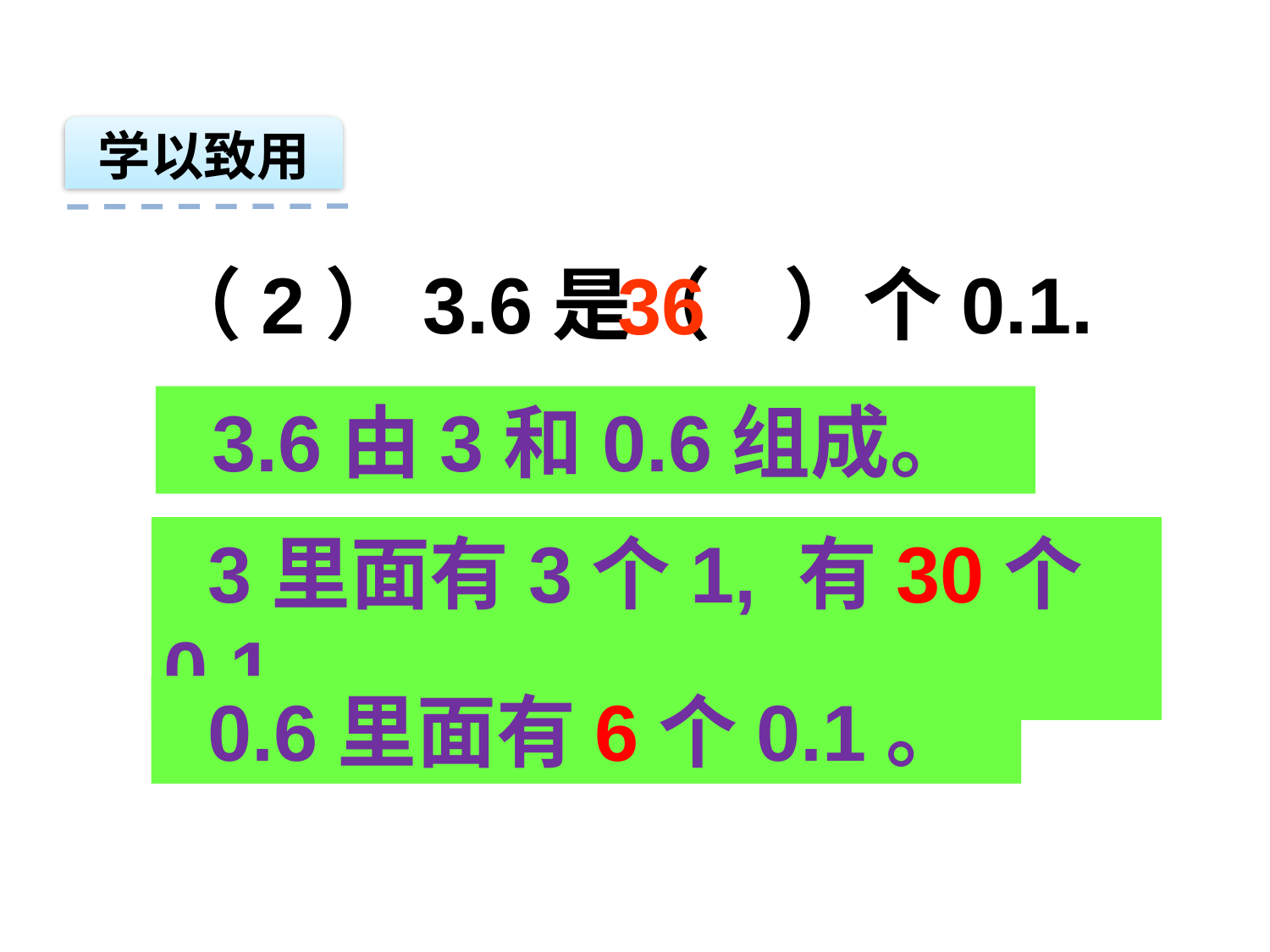

学以致用
  （2）3.6是（    ）个0.1.
36
  3.6由3和0.6组成。
  3里面有3个1, 有30个0.1。
  0.6里面有6个0.1。